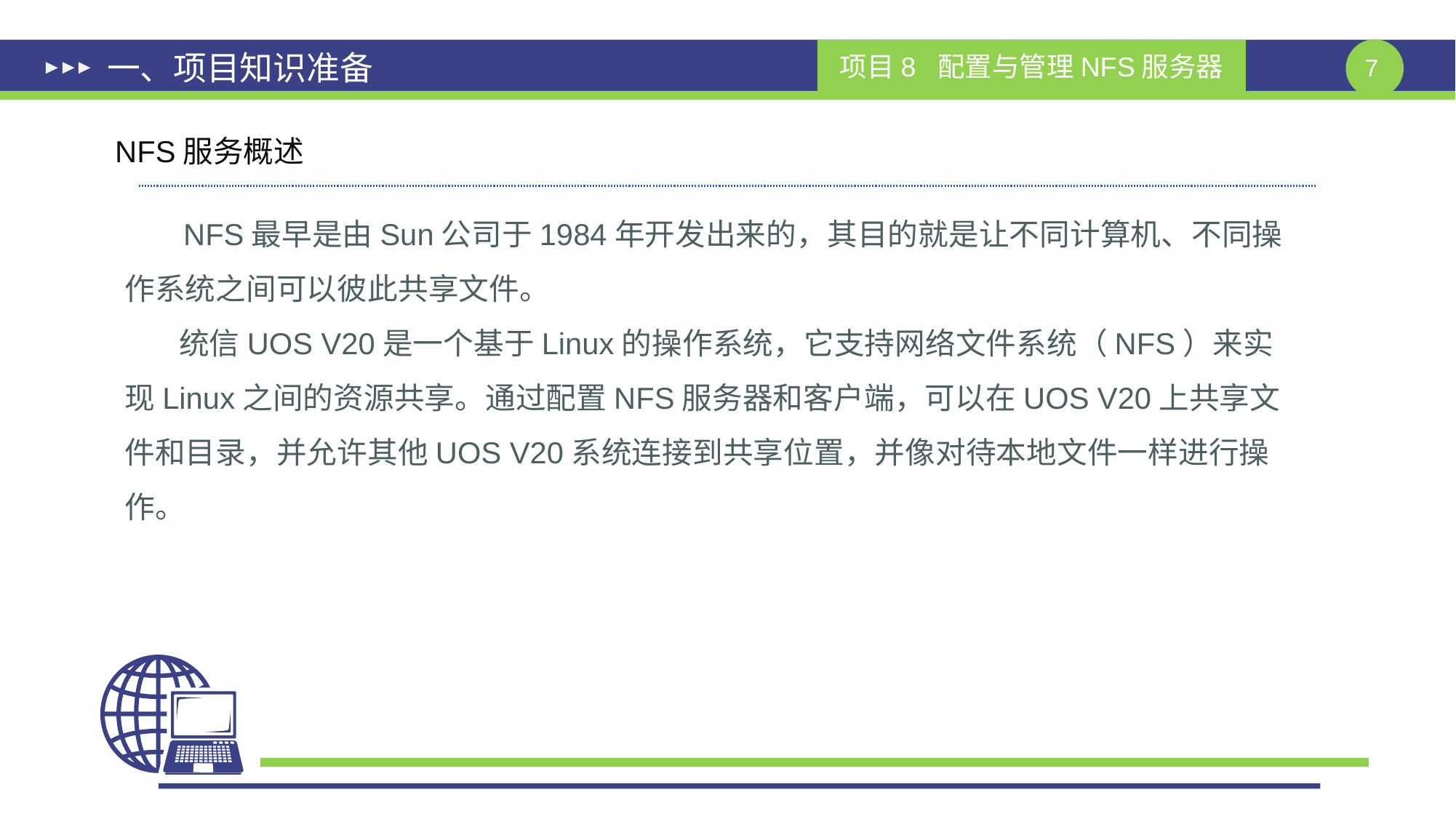

# 一、项目知识准备
NFS服务概述

       NFS最早是由Sun公司于1984年开发出来的，其目的就是让不同计算机、不同操作系统之间可以彼此共享文件。
       统信UOS V20是一个基于Linux的操作系统，它支持网络文件系统（NFS）来实现Linux之间的资源共享。通过配置NFS服务器和客户端，可以在UOS V20上共享文件和目录，并允许其他UOS V20系统连接到共享位置，并像对待本地文件一样进行操作。